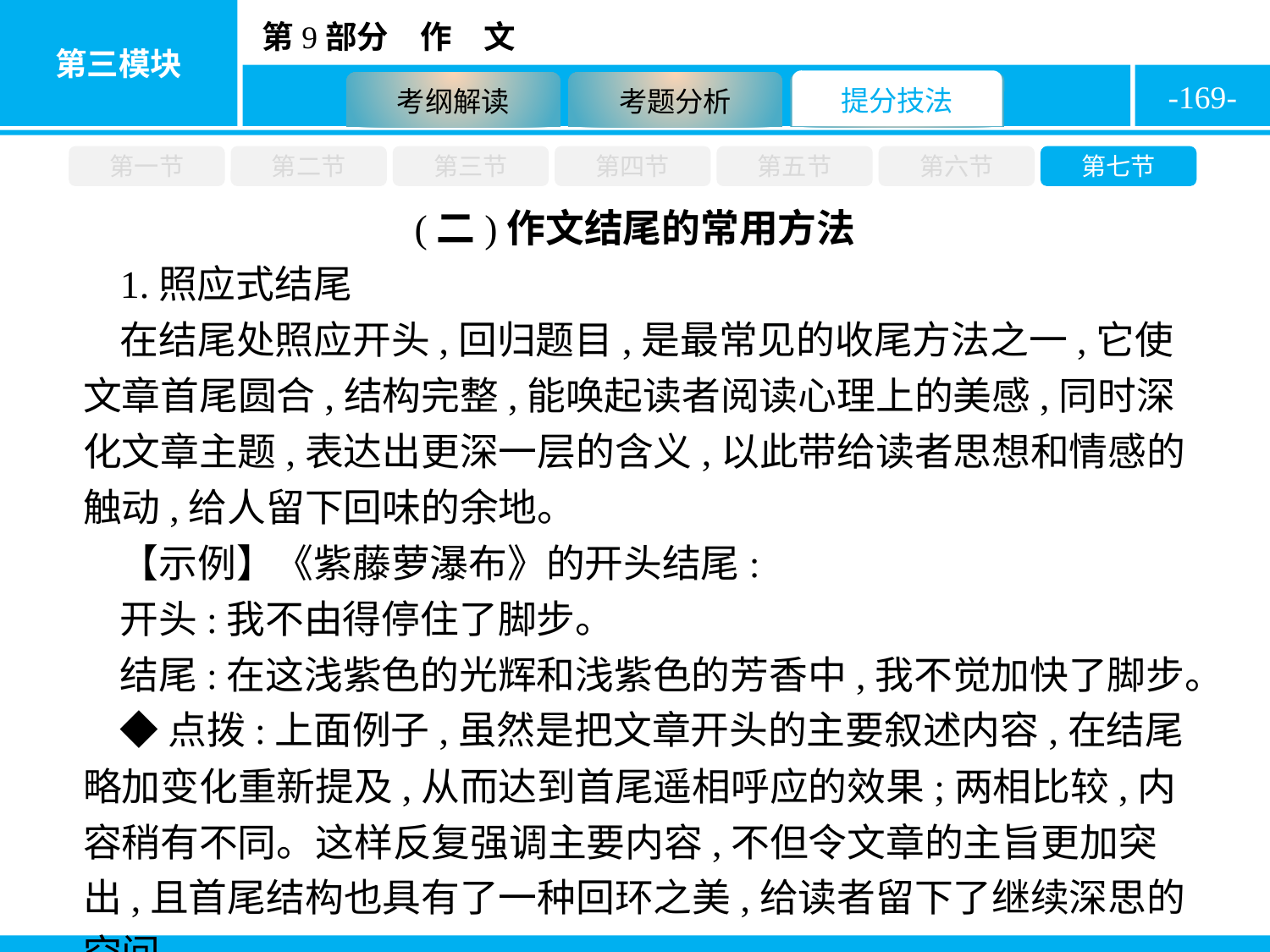

-169-
第一节
第二节
第三节
第四节
第五节
第六节
第七节
(二)作文结尾的常用方法
1.照应式结尾
在结尾处照应开头,回归题目,是最常见的收尾方法之一,它使文章首尾圆合,结构完整,能唤起读者阅读心理上的美感,同时深化文章主题,表达出更深一层的含义,以此带给读者思想和情感的触动,给人留下回味的余地。
【示例】《紫藤萝瀑布》的开头结尾:
开头:我不由得停住了脚步。
结尾:在这浅紫色的光辉和浅紫色的芳香中,我不觉加快了脚步。
◆点拨:上面例子,虽然是把文章开头的主要叙述内容,在结尾略加变化重新提及,从而达到首尾遥相呼应的效果;两相比较,内容稍有不同。这样反复强调主要内容,不但令文章的主旨更加突出,且首尾结构也具有了一种回环之美,给读者留下了继续深思的空间。